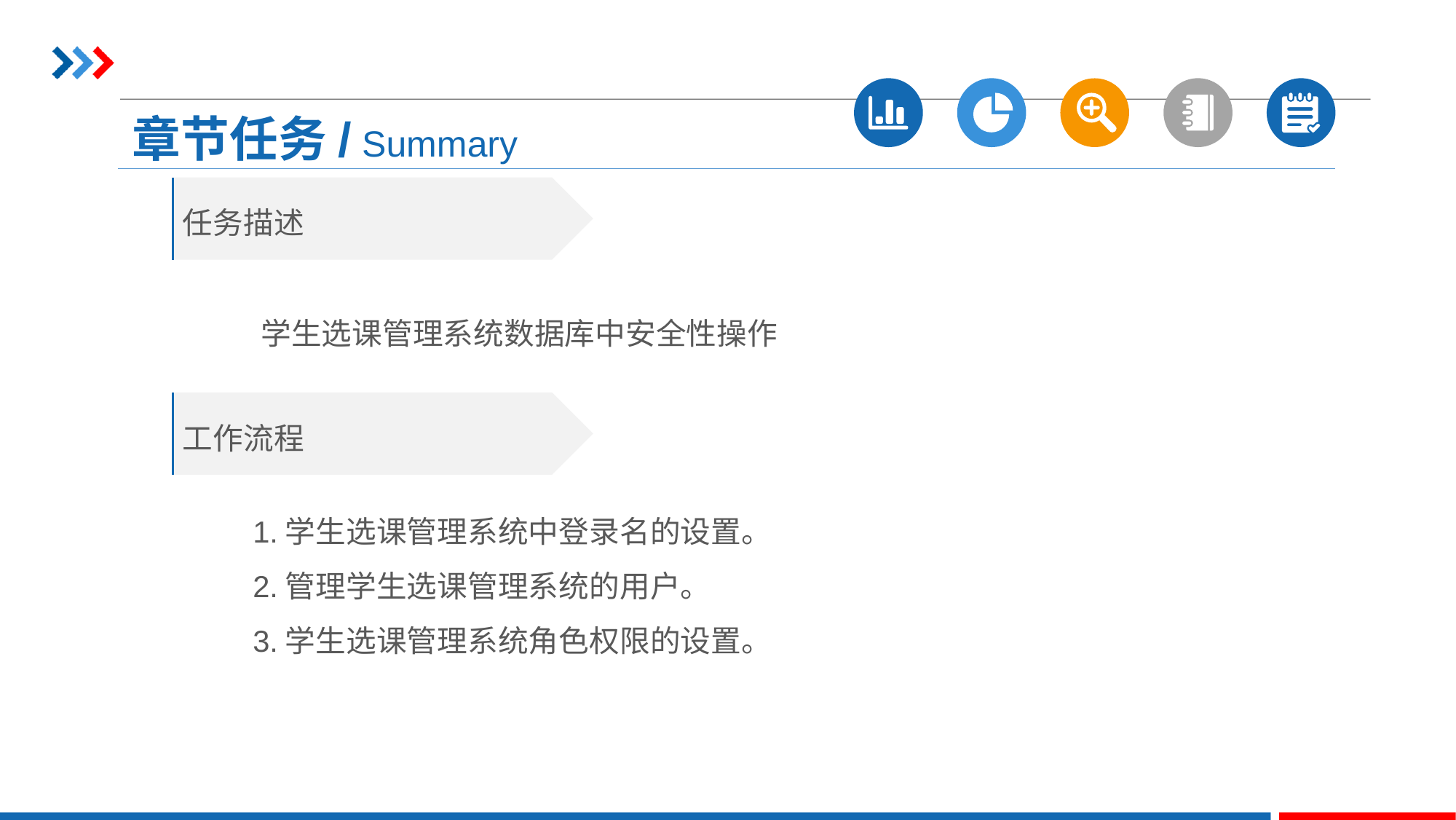

章节任务/ Summary
任务描述

学生选课管理系统数据库中安全性操作
工作流程

1.学生选课管理系统中登录名的设置。
2.管理学生选课管理系统的用户。
3.学生选课管理系统角色权限的设置。